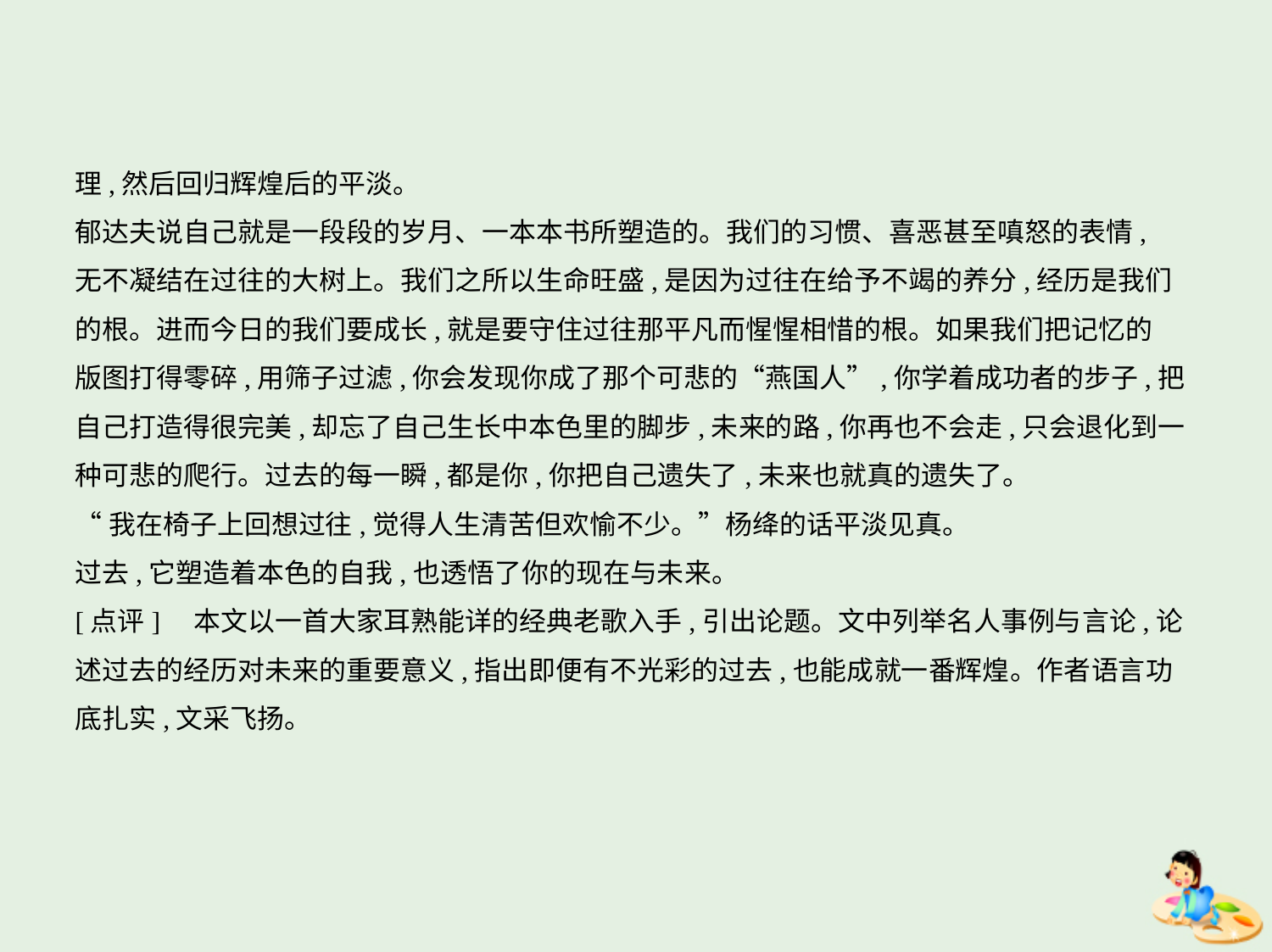

理,然后回归辉煌后的平淡。
郁达夫说自己就是一段段的岁月、一本本书所塑造的。我们的习惯、喜恶甚至嗔怒的表情,
无不凝结在过往的大树上。我们之所以生命旺盛,是因为过往在给予不竭的养分,经历是我们
的根。进而今日的我们要成长,就是要守住过往那平凡而惺惺相惜的根。如果我们把记忆的
版图打得零碎,用筛子过滤,你会发现你成了那个可悲的“燕国人”,你学着成功者的步子,把
自己打造得很完美,却忘了自己生长中本色里的脚步,未来的路,你再也不会走,只会退化到一
种可悲的爬行。过去的每一瞬,都是你,你把自己遗失了,未来也就真的遗失了。
“我在椅子上回想过往,觉得人生清苦但欢愉不少。”杨绛的话平淡见真。
过去,它塑造着本色的自我,也透悟了你的现在与未来。
[点评]　本文以一首大家耳熟能详的经典老歌入手,引出论题。文中列举名人事例与言论,论
述过去的经历对未来的重要意义,指出即便有不光彩的过去,也能成就一番辉煌。作者语言功
底扎实,文采飞扬。